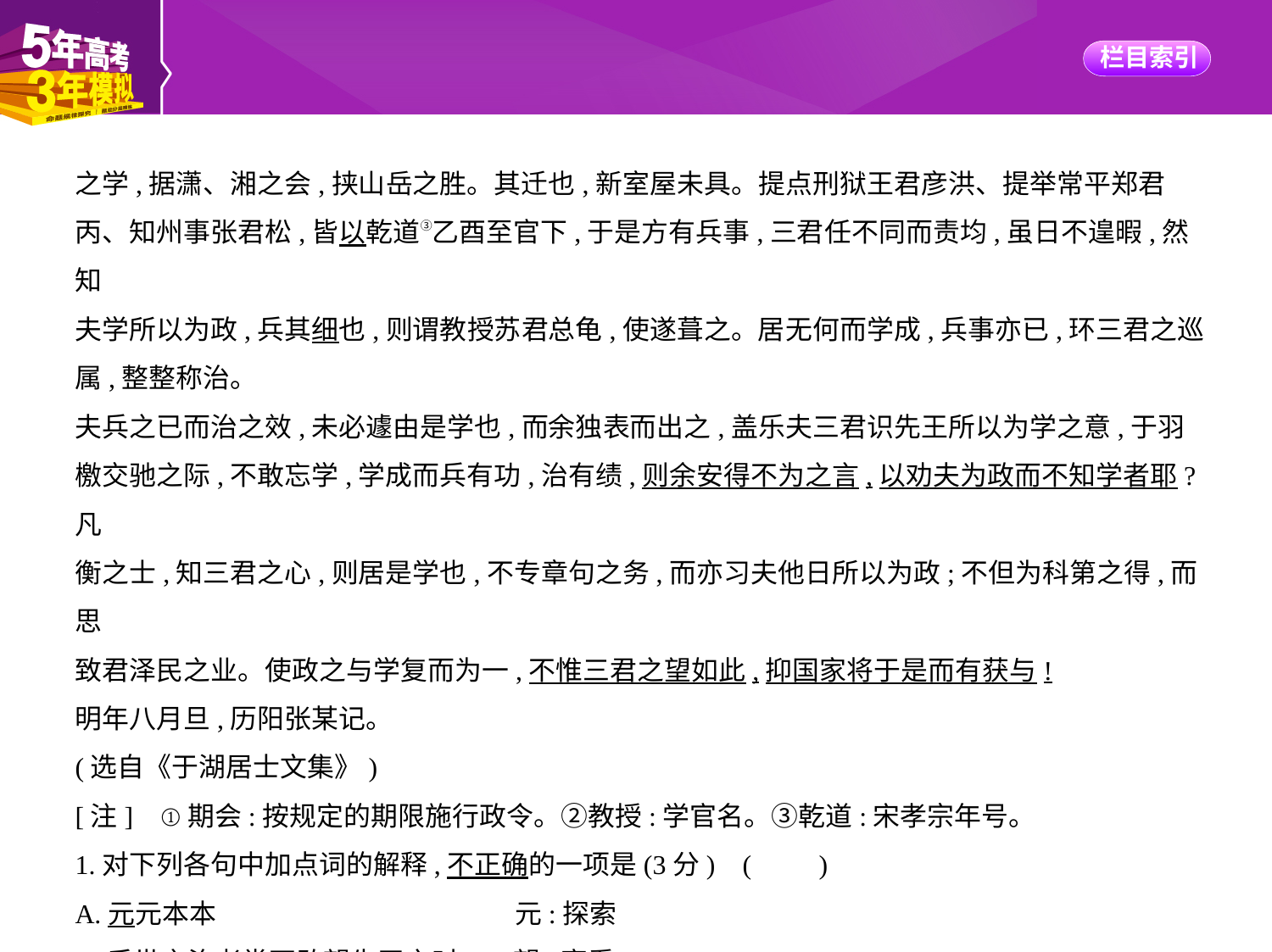

之学,据潇、湘之会,挟山岳之胜。其迁也,新室屋未具。提点刑狱王君彦洪、提举常平郑君
丙、知州事张君松,皆以乾道③乙酉至官下,于是方有兵事,三君任不同而责均,虽日不遑暇,然知
夫学所以为政,兵其细也,则谓教授苏君总龟,使遂葺之。居无何而学成,兵事亦已,环三君之巡
属,整整称治。
夫兵之已而治之效,未必遽由是学也,而余独表而出之,盖乐夫三君识先王所以为学之意,于羽
檄交驰之际,不敢忘学,学成而兵有功,治有绩,则余安得不为之言,以劝夫为政而不知学者耶?凡
衡之士,知三君之心,则居是学也,不专章句之务,而亦习夫他日所以为政;不但为科第之得,而思
致君泽民之业。使政之与学复而为一,不惟三君之望如此,抑国家将于是而有获与!
明年八月旦,历阳张某记。
(选自《于湖居士文集》)
[注]    ①期会:按规定的期限施行政令。②教授:学官名。③乾道:宋孝宗年号。
1.对下列各句中加点词的解释,不正确的一项是(3分) (　　)
A.元元本本　　　　　　　　　　　元:探索
B.后世言治者常不敢望先王之时　　望:察看